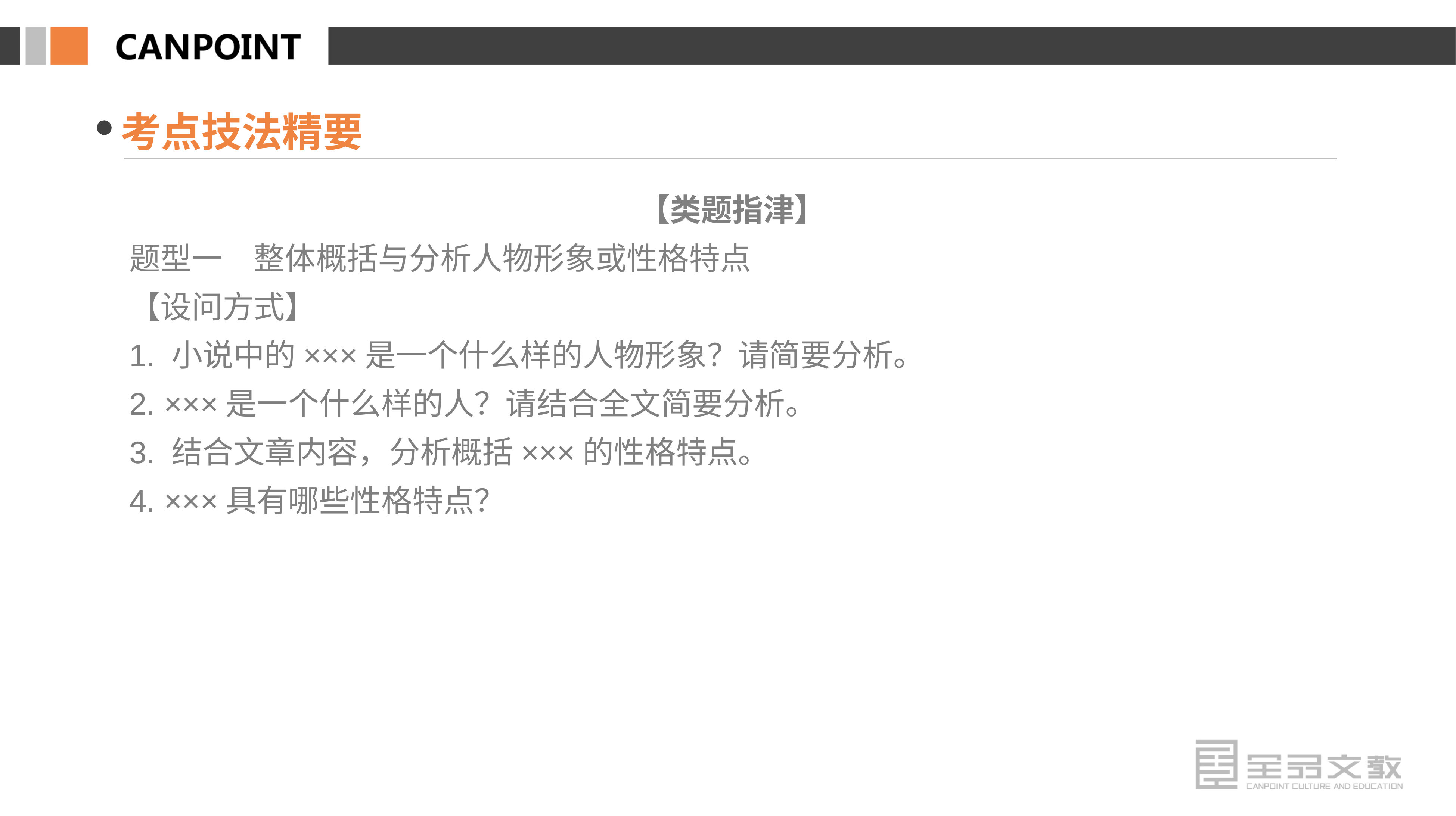

考点技法精要

【类题指津】
题型一　整体概括与分析人物形象或性格特点
【设问方式】
1. 小说中的×××是一个什么样的人物形象？请简要分析。
2. ×××是一个什么样的人？请结合全文简要分析。
3. 结合文章内容，分析概括×××的性格特点。
4. ×××具有哪些性格特点？